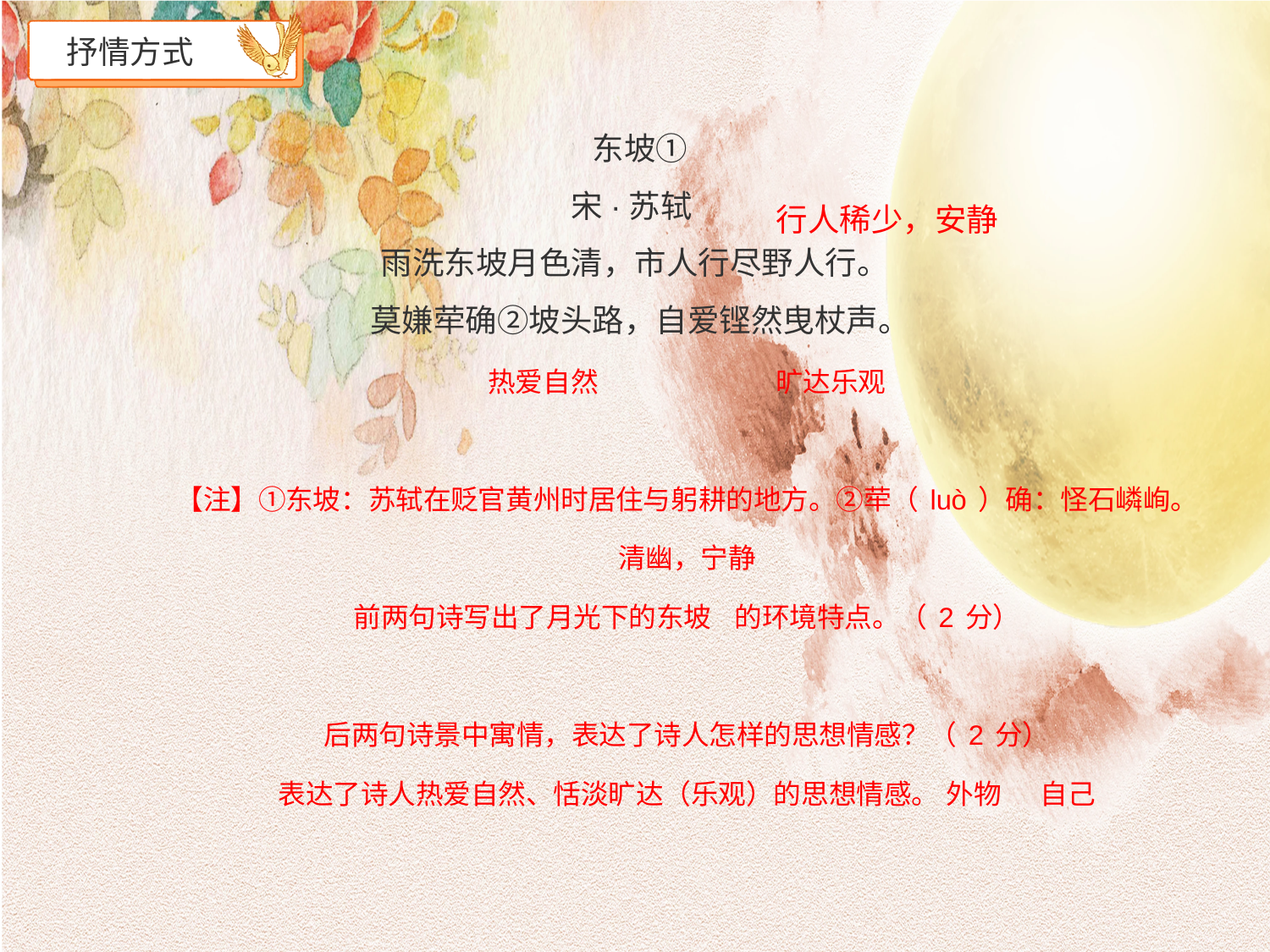

# 抒情方式
东坡①
宋·苏轼
行人稀少，安静
雨洗东坡月色清，市人行尽野人行。 莫嫌荦确②坡头路，自爱铿然曳杖声。
热爱自然	旷达乐观

【注】①东坡：苏轼在贬官黄州时居住与躬耕的地方。②荦（luò）确：怪石嶙峋。
清幽，宁静
前两句诗写出了月光下的东坡 	的环境特点。（2分）

后两句诗景中寓情，表达了诗人怎样的思想情感？（2分）
表达了诗人热爱自然、恬淡旷达（乐观）的思想情感。 外物	自己